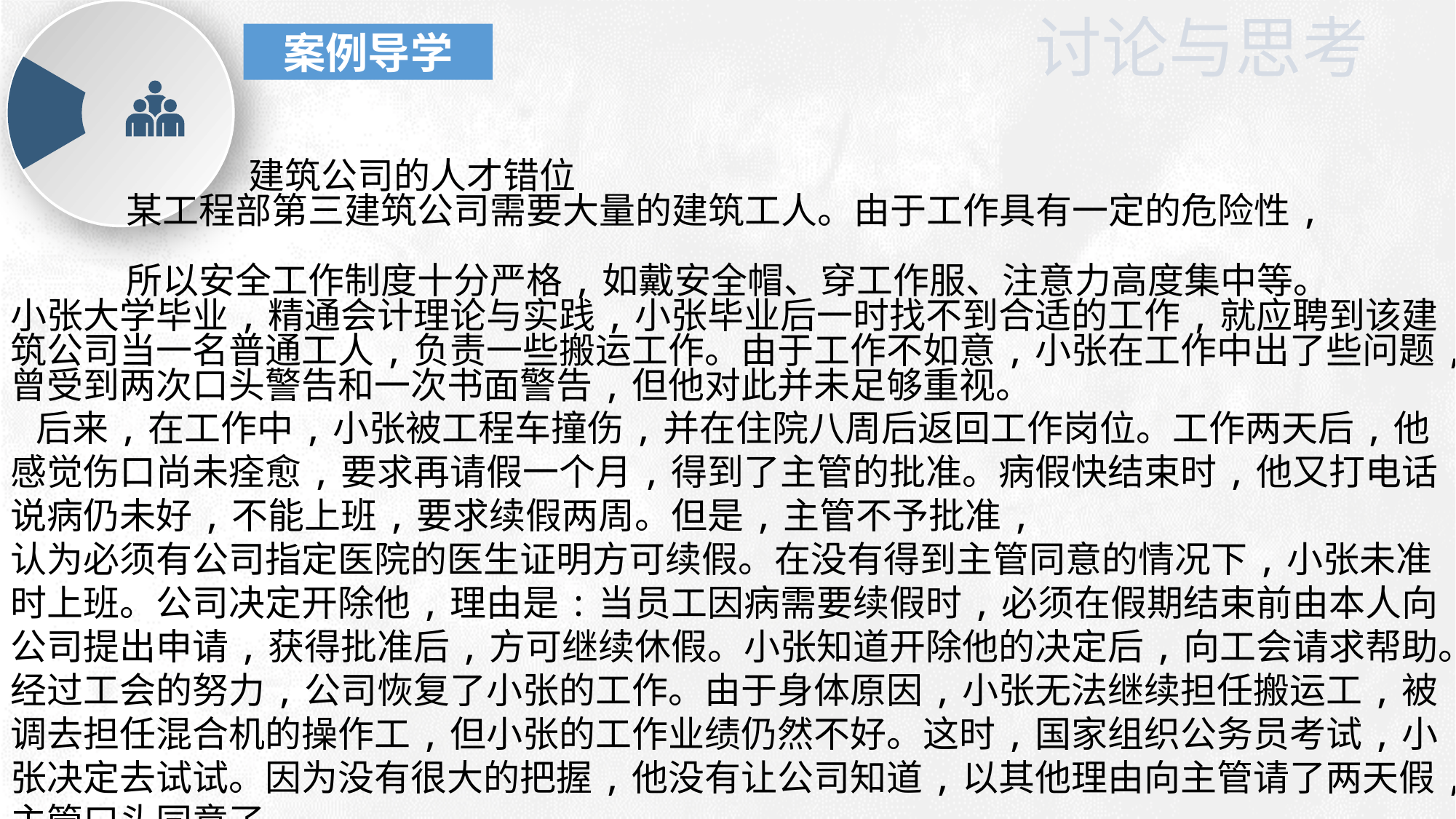

# 讨论与思考

案例导学
                            建筑公司的人才错位
             某工程部第三建筑公司需要大量的建筑工人。由于工作具有一定的危险性,
             所以安全工作制度十分严格,如戴安全帽、穿工作服、注意力高度集中等。
小张大学毕业,精通会计理论与实践,小张毕业后一时找不到合适的工作,就应聘到该建筑公司当一名普通工人,负责一些搬运工作。由于工作不如意,小张在工作中出了些问题,曾受到两次口头警告和一次书面警告,但他对此并未足够重视。
  后来,在工作中,小张被工程车撞伤,并在住院八周后返回工作岗位。工作两天后,他感觉伤口尚未痊愈,要求再请假一个月,得到了主管的批准。病假快结束时,他又打电话说病仍未好,不能上班,要求续假两周。但是,主管不予批准,
认为必须有公司指定医院的医生证明方可续假。在没有得到主管同意的情况下,小张未准时上班。公司决定开除他,理由是:当员工因病需要续假时,必须在假期结束前由本人向公司提出申请,获得批准后,方可继续休假。小张知道开除他的决定后,向工会请求帮助。经过工会的努力,公司恢复了小张的工作。由于身体原因,小张无法继续担任搬运工,被调去担任混合机的操作工,但小张的工作业绩仍然不好。这时,国家组织公务员考试,小张决定去试试。因为没有很大的把握,他没有让公司知道,以其他理由向主管请了两天假,主管口头同意了。